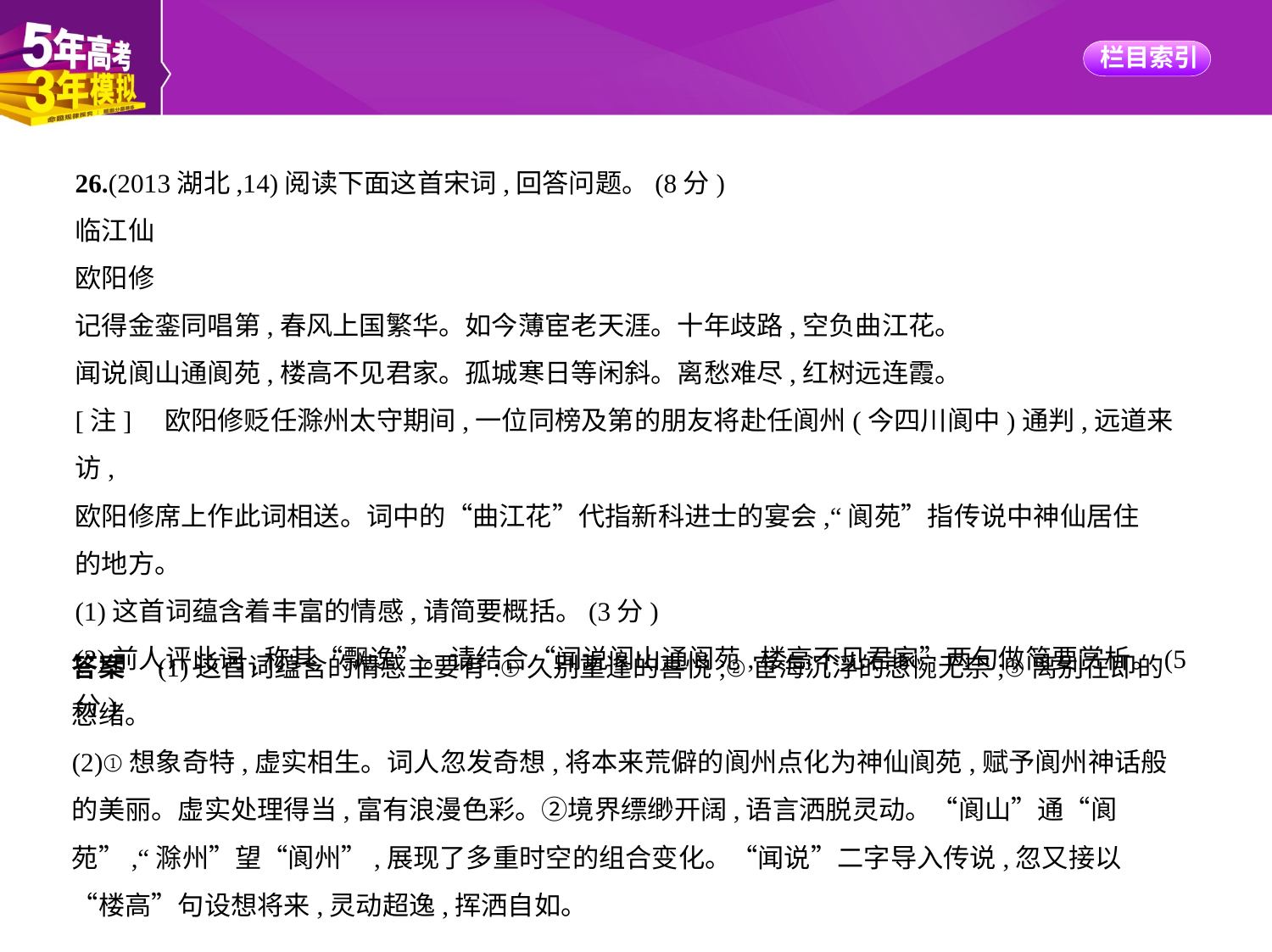

26.(2013湖北,14)阅读下面这首宋词,回答问题。(8分)
临江仙
欧阳修
记得金銮同唱第,春风上国繁华。如今薄宦老天涯。十年歧路,空负曲江花。
闻说阆山通阆苑,楼高不见君家。孤城寒日等闲斜。离愁难尽,红树远连霞。
[注]    欧阳修贬任滁州太守期间,一位同榜及第的朋友将赴任阆州(今四川阆中)通判,远道来访,
欧阳修席上作此词相送。词中的“曲江花”代指新科进士的宴会,“阆苑”指传说中神仙居住
的地方。
(1)这首词蕴含着丰富的情感,请简要概括。(3分)
(2)前人评此词,称其“飘逸”。请结合“闻说阆山通阆苑,楼高不见君家”两句做简要赏析。(5分)
答案　(1)这首词蕴含的情感主要有:①久别重逢的喜悦;②宦海沉浮的悲惋无奈;③离别在即的
愁绪。
(2)①想象奇特,虚实相生。词人忽发奇想,将本来荒僻的阆州点化为神仙阆苑,赋予阆州神话般
的美丽。虚实处理得当,富有浪漫色彩。②境界缥缈开阔,语言洒脱灵动。“阆山”通“阆
苑”,“滁州”望“阆州”,展现了多重时空的组合变化。“闻说”二字导入传说,忽又接以
“楼高”句设想将来,灵动超逸,挥洒自如。